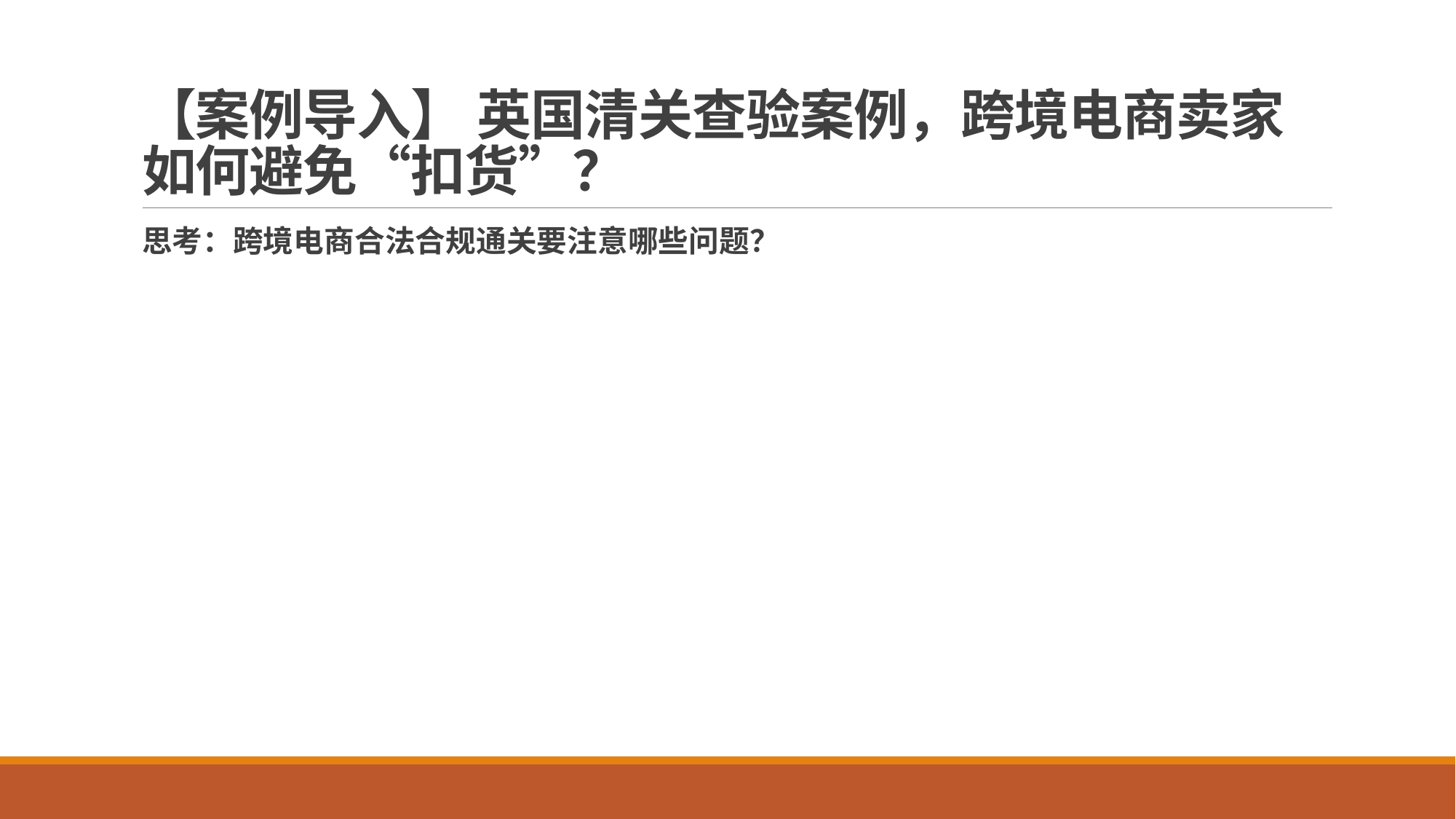

# 【案例导入】 英国清关查验案例，跨境电商卖家如何避免“扣货”？
思考：跨境电商合法合规通关要注意哪些问题？